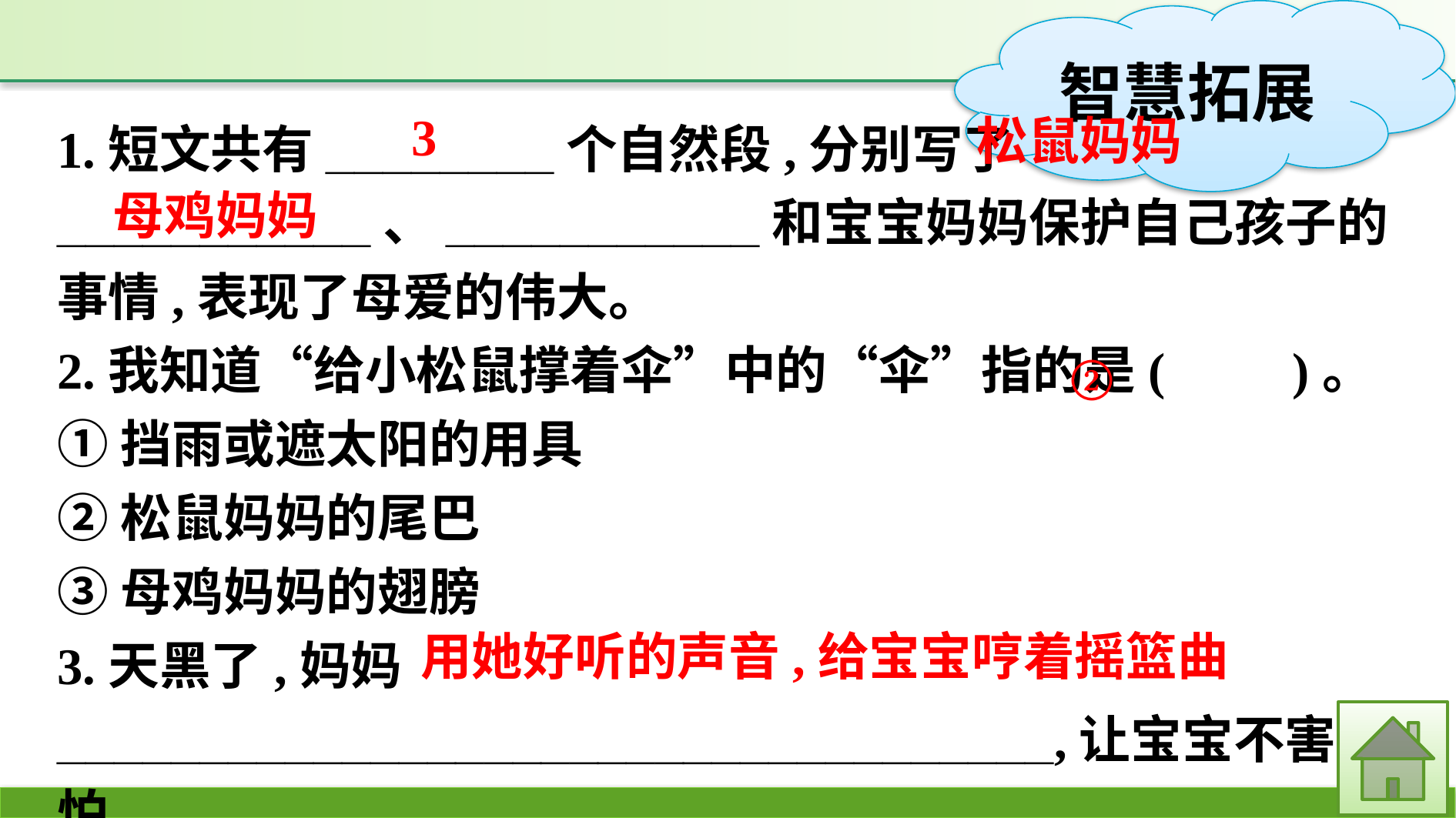

1.短文共有________个自然段,分别写了___________、___________和宝宝妈妈保护自己孩子的事情,表现了母爱的伟大。
2.我知道“给小松鼠撑着伞”中的“伞”指的是(　　)。
①挡雨或遮太阳的用具
②松鼠妈妈的尾巴
③母鸡妈妈的翅膀
3.天黑了,妈妈___________________________________,让宝宝不害怕。
3
松鼠妈妈
母鸡妈妈
②
用她好听的声音,给宝宝哼着摇篮曲